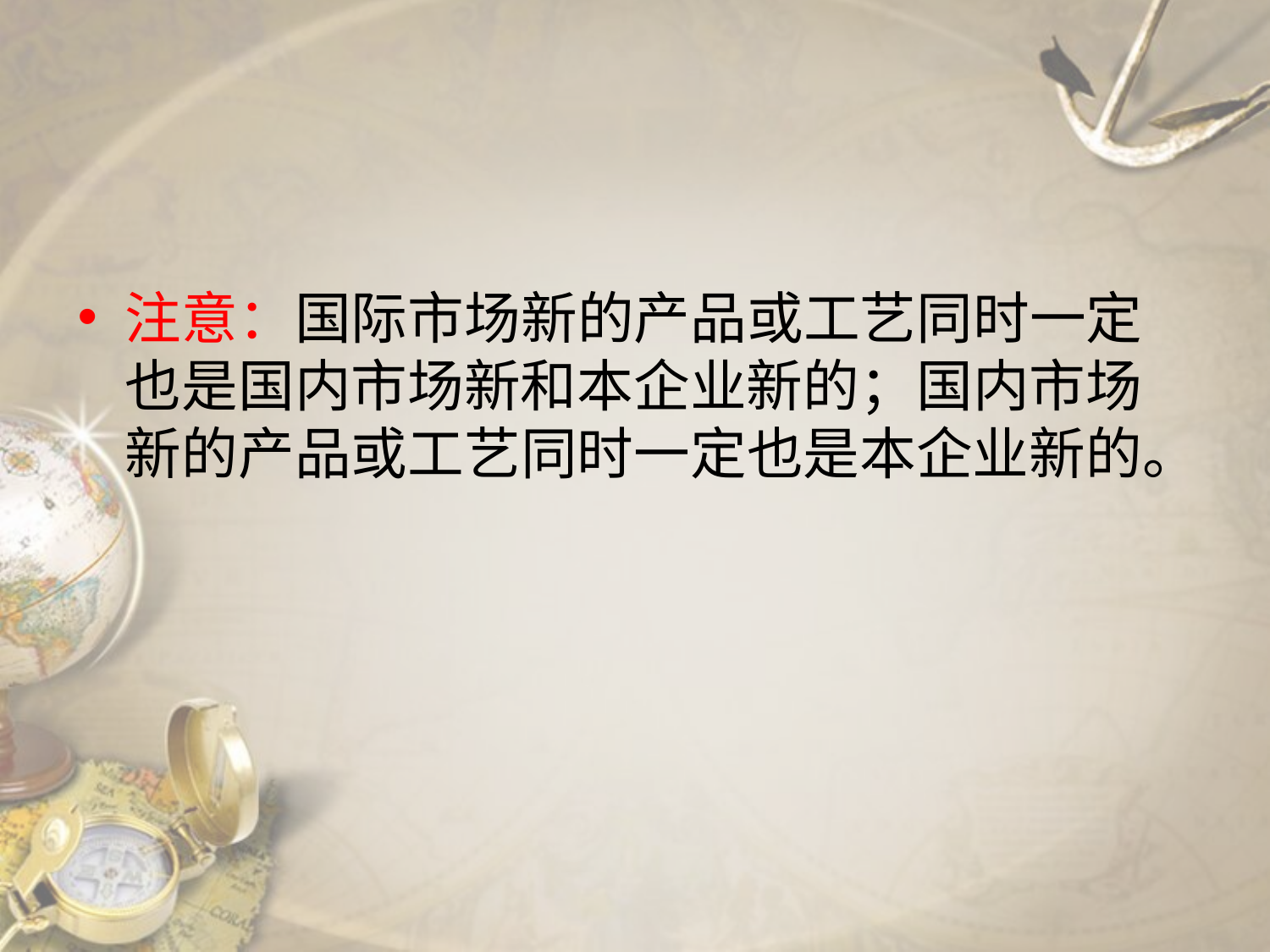

#
注意：国际市场新的产品或工艺同时一定也是国内市场新和本企业新的；国内市场新的产品或工艺同时一定也是本企业新的。